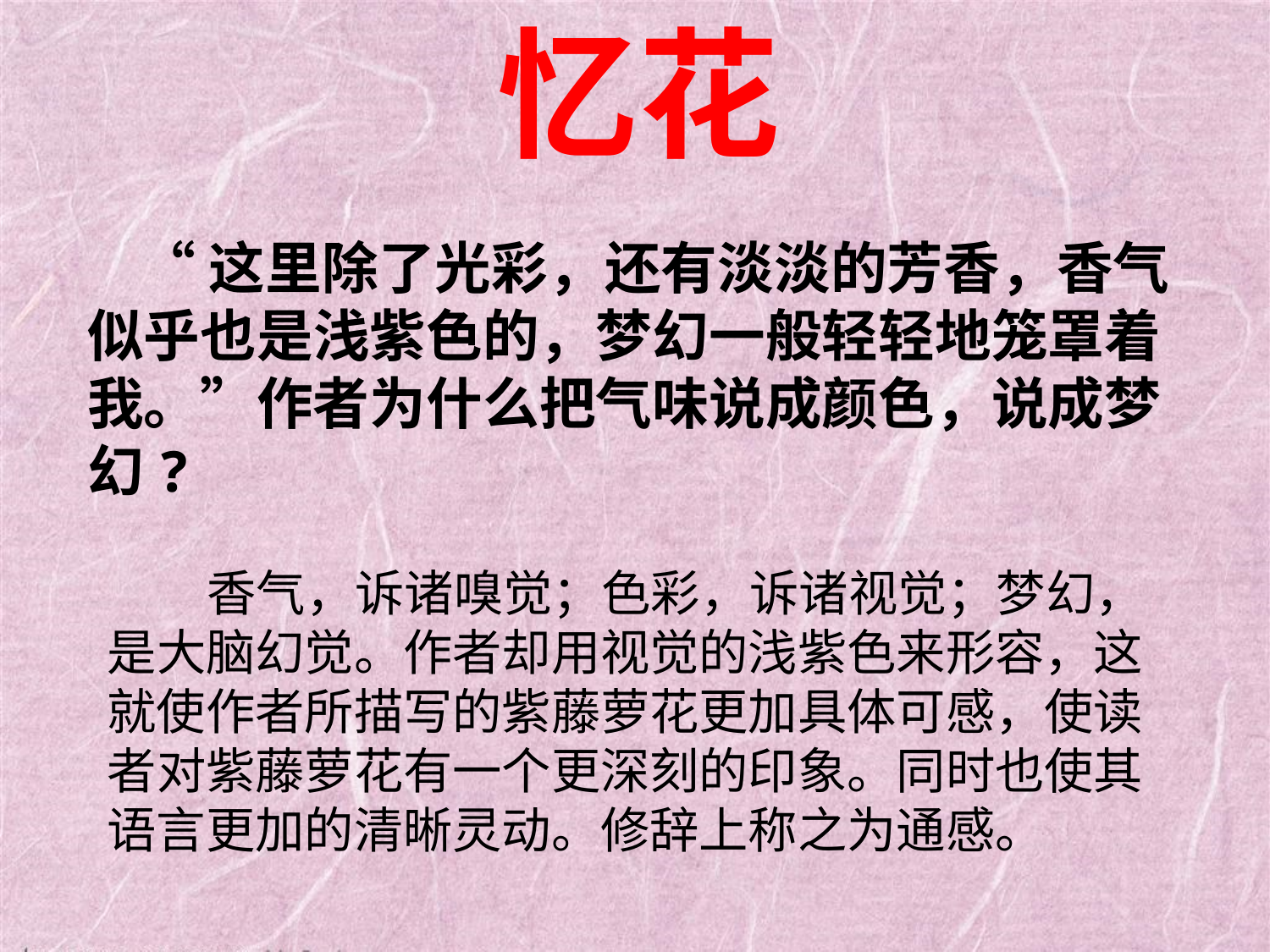

忆花
    “这里除了光彩，还有淡淡的芳香，香气似乎也是浅紫色的，梦幻一般轻轻地笼罩着我。”作者为什么把气味说成颜色，说成梦幻?

        香气，诉诸嗅觉；色彩，诉诸视觉；梦幻，是大脑幻觉。作者却用视觉的浅紫色来形容，这就使作者所描写的紫藤萝花更加具体可感，使读者对紫藤萝花有一个更深刻的印象。同时也使其语言更加的清晰灵动。修辞上称之为通感。